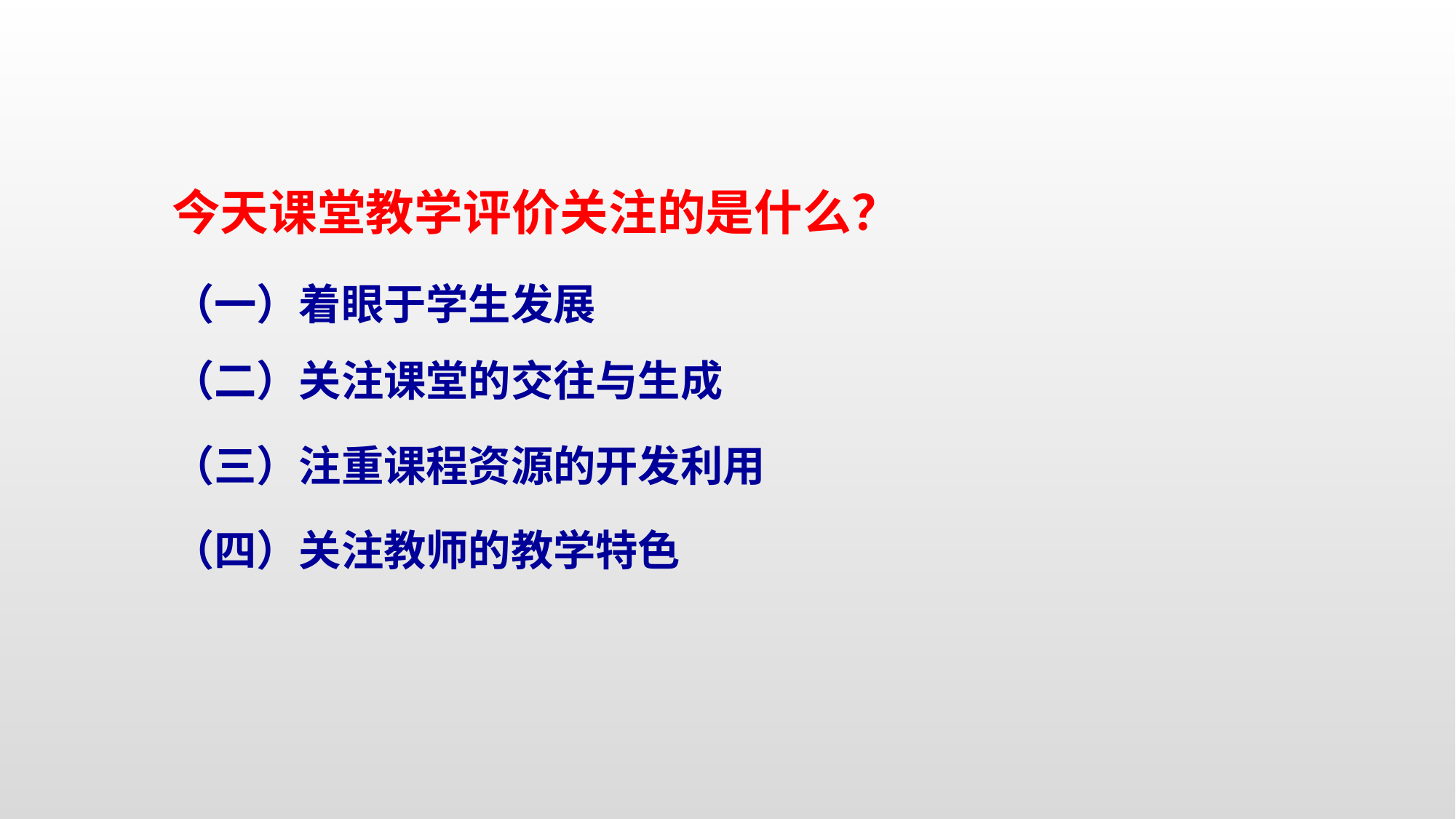

今天课堂教学评价关注的是什么？
（一）着眼于学生发展
（二）关注课堂的交往与生成
（三）注重课程资源的开发利用
（四）关注教师的教学特色